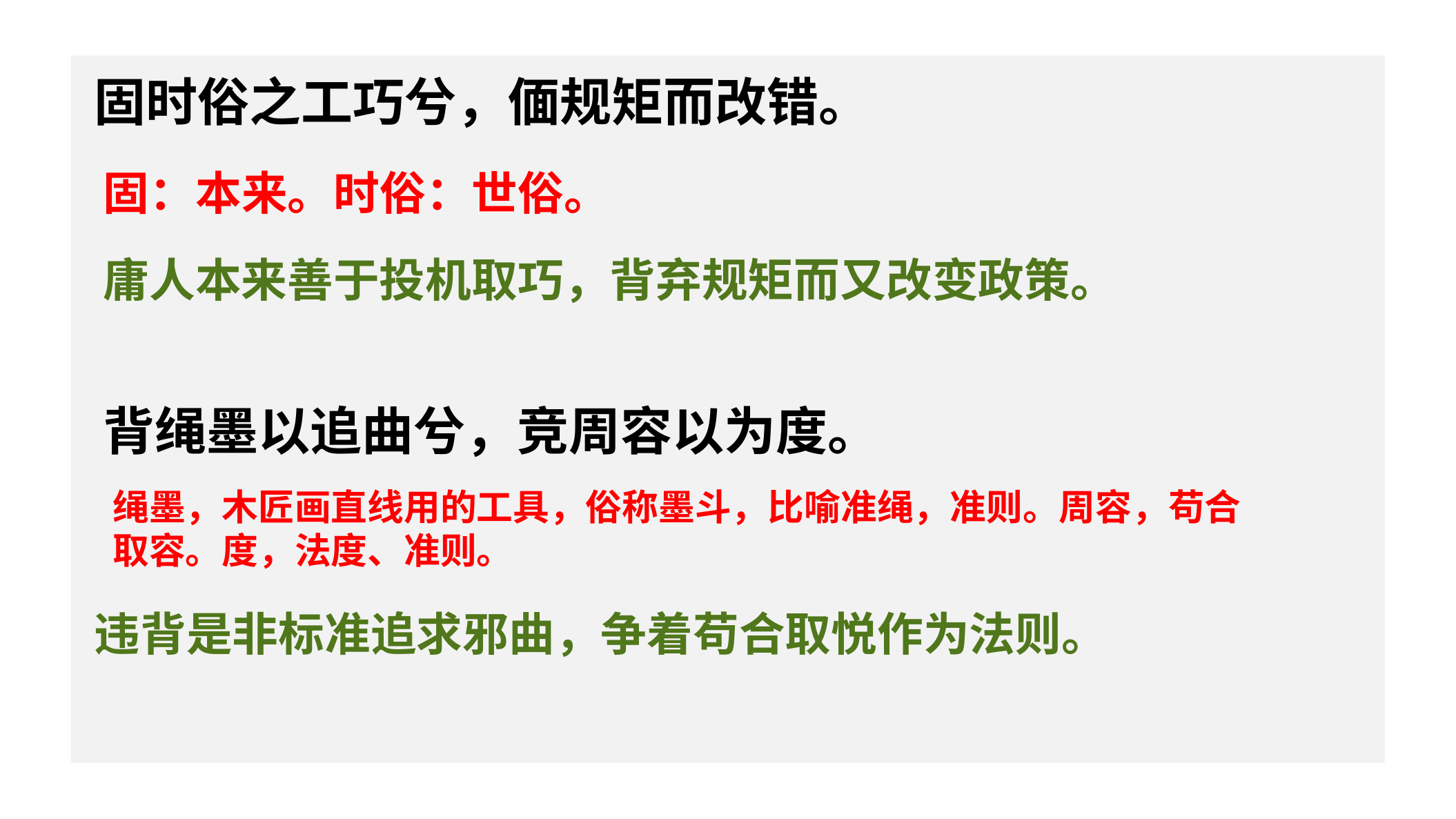

固时俗之工巧兮，偭规矩而改错。
固：本来。时俗：世俗。
庸人本来善于投机取巧，背弃规矩而又改变政策。
背绳墨以追曲兮，竞周容以为度。
绳墨，木匠画直线用的工具，俗称墨斗，比喻准绳，准则。周容，苟合取容。度，法度、准则。
违背是非标准追求邪曲，争着苟合取悦作为法则。